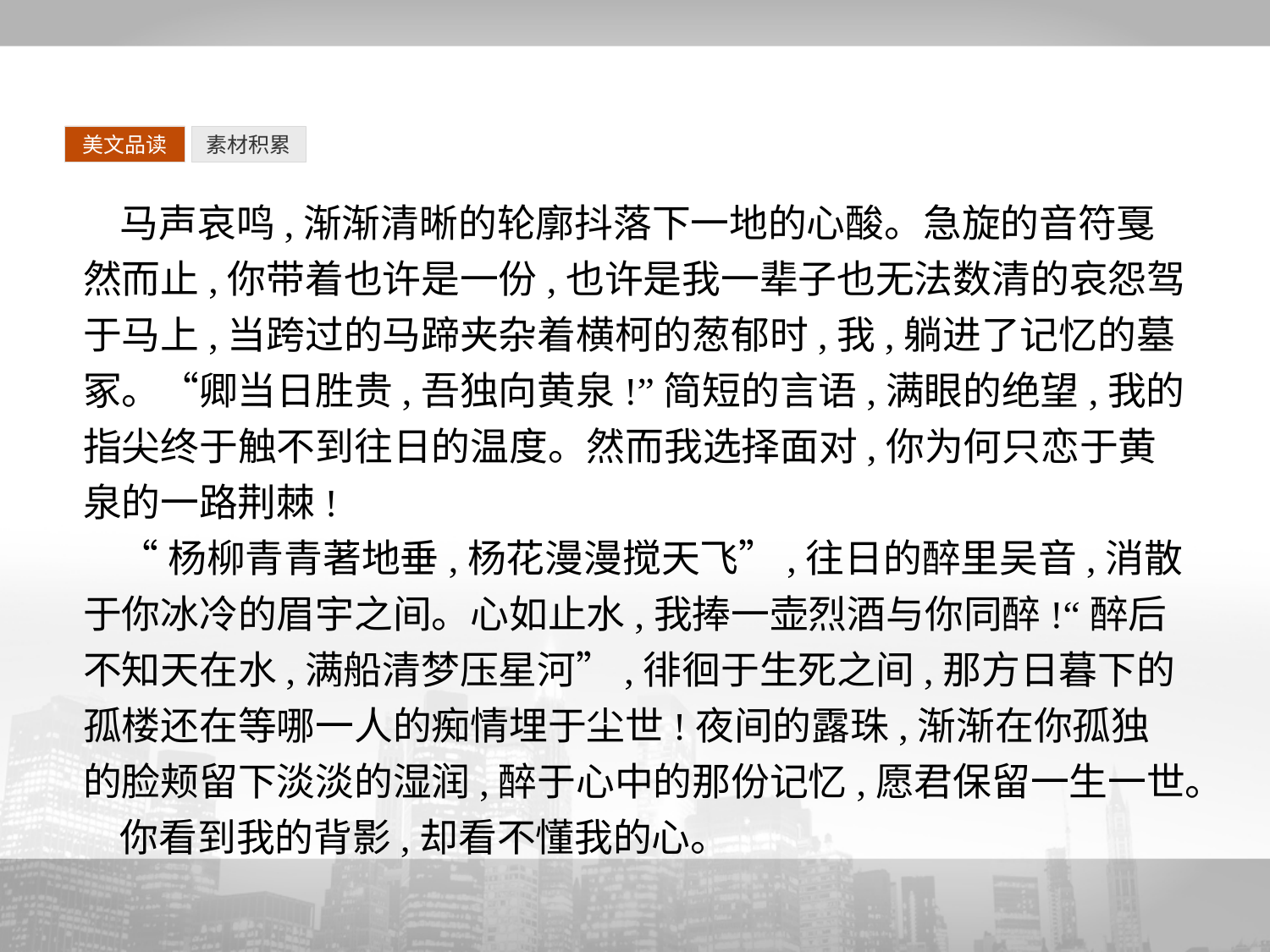

美文品读
素材积累
马声哀鸣,渐渐清晰的轮廓抖落下一地的心酸。急旋的音符戛然而止,你带着也许是一份,也许是我一辈子也无法数清的哀怨驾于马上,当跨过的马蹄夹杂着横柯的葱郁时,我,躺进了记忆的墓冢。“卿当日胜贵,吾独向黄泉!”简短的言语,满眼的绝望,我的指尖终于触不到往日的温度。然而我选择面对,你为何只恋于黄泉的一路荆棘!
“杨柳青青著地垂,杨花漫漫搅天飞”,往日的醉里吴音,消散于你冰冷的眉宇之间。心如止水,我捧一壶烈酒与你同醉!“醉后不知天在水,满船清梦压星河”,徘徊于生死之间,那方日暮下的孤楼还在等哪一人的痴情埋于尘世!夜间的露珠,渐渐在你孤独的脸颊留下淡淡的湿润,醉于心中的那份记忆,愿君保留一生一世。
你看到我的背影,却看不懂我的心。